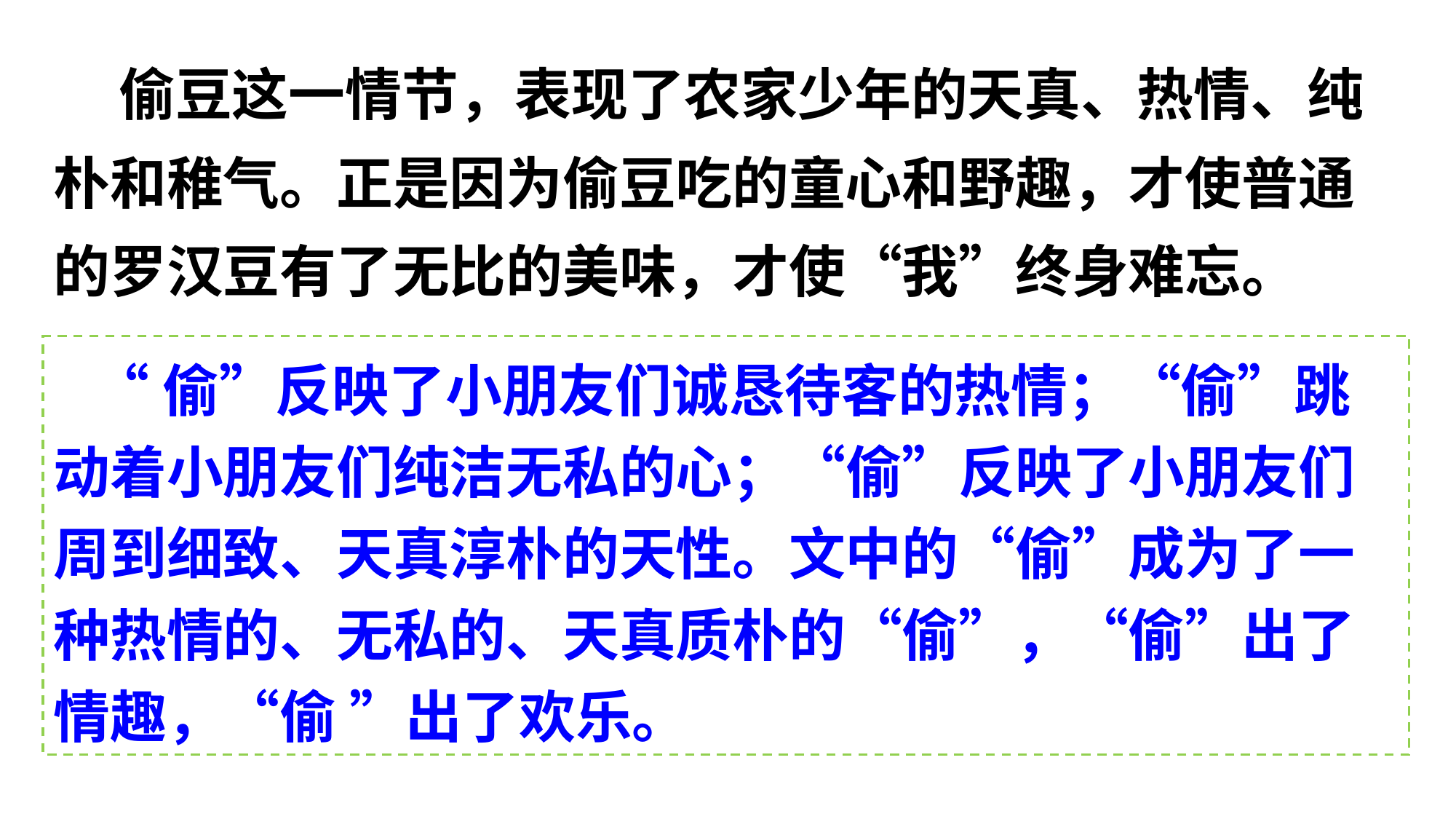

偷豆这一情节，表现了农家少年的天真、热情、纯朴和稚气。正是因为偷豆吃的童心和野趣，才使普通的罗汉豆有了无比的美味，才使“我”终身难忘。
   “偷”反映了小朋友们诚恳待客的热情；“偷”跳动着小朋友们纯洁无私的心；“偷”反映了小朋友们周到细致、天真淳朴的天性。文中的“偷”成为了一种热情的、无私的、天真质朴的“偷”，“偷”出了情趣，“偷 ”出了欢乐。